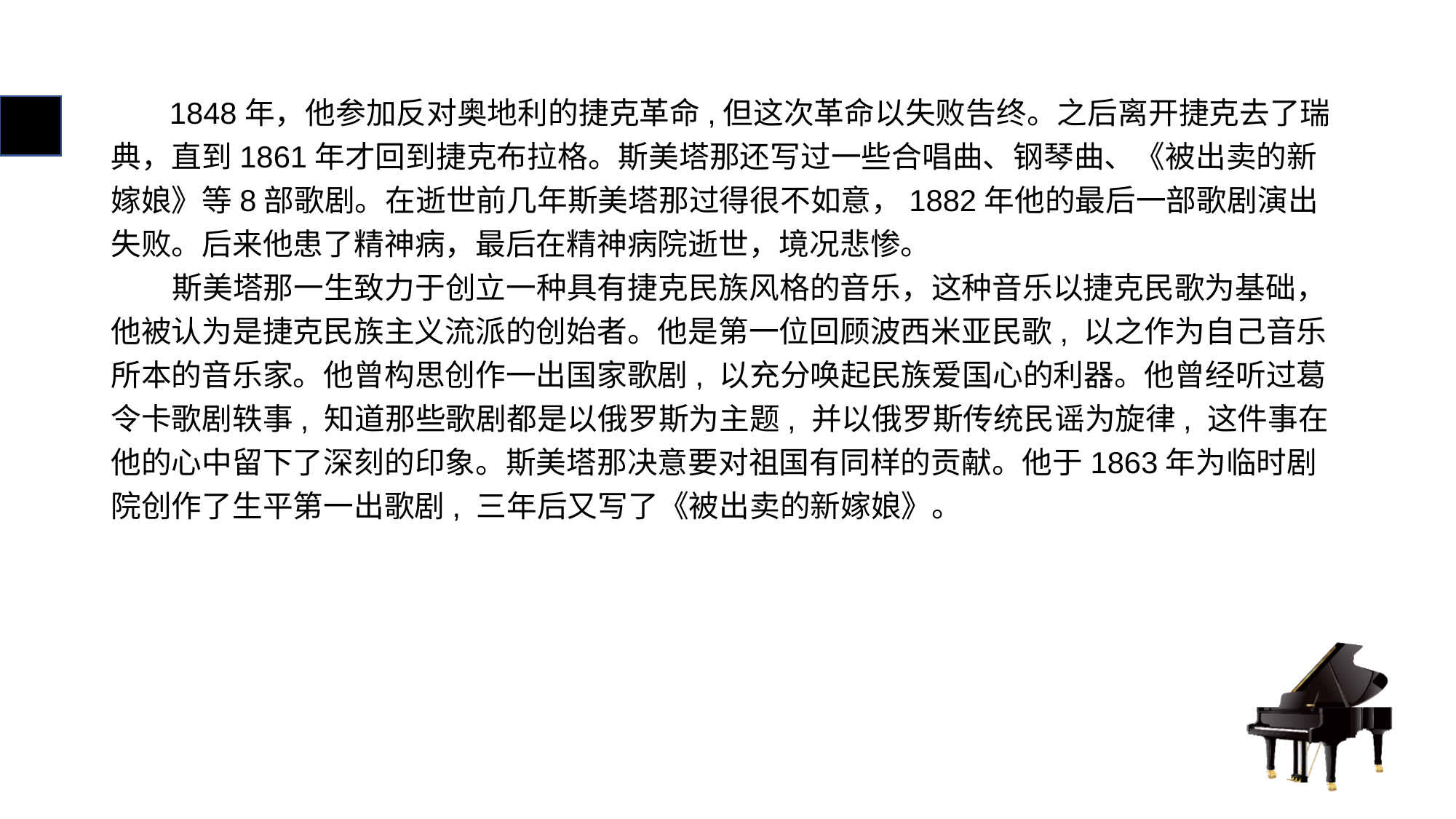

# 1848年，他参加反对奥地利的捷克革命,但这次革命以失败告终。之后离开捷克去了瑞典，直到1861年才回到捷克布拉格。斯美塔那还写过一些合唱曲、钢琴曲、《被出卖的新嫁娘》等8部歌剧。在逝世前几年斯美塔那过得很不如意，1882年他的最后一部歌剧演出失败。后来他患了精神病，最后在精神病院逝世，境况悲惨。
        斯美塔那一生致力于创立一种具有捷克民族风格的音乐，这种音乐以捷克民歌为基础，他被认为是捷克民族主义流派的创始者。他是第一位回顾波西米亚民歌, 以之作为自己音乐所本的音乐家。他曾构思创作一出国家歌剧, 以充分唤起民族爱国心的利器。他曾经听过葛令卡歌剧轶事, 知道那些歌剧都是以俄罗斯为主题, 并以俄罗斯传统民谣为旋律, 这件事在他的心中留下了深刻的印象。斯美塔那决意要对祖国有同样的贡献。他于1863年为临时剧院创作了生平第一出歌剧, 三年后又写了《被出卖的新嫁娘》。